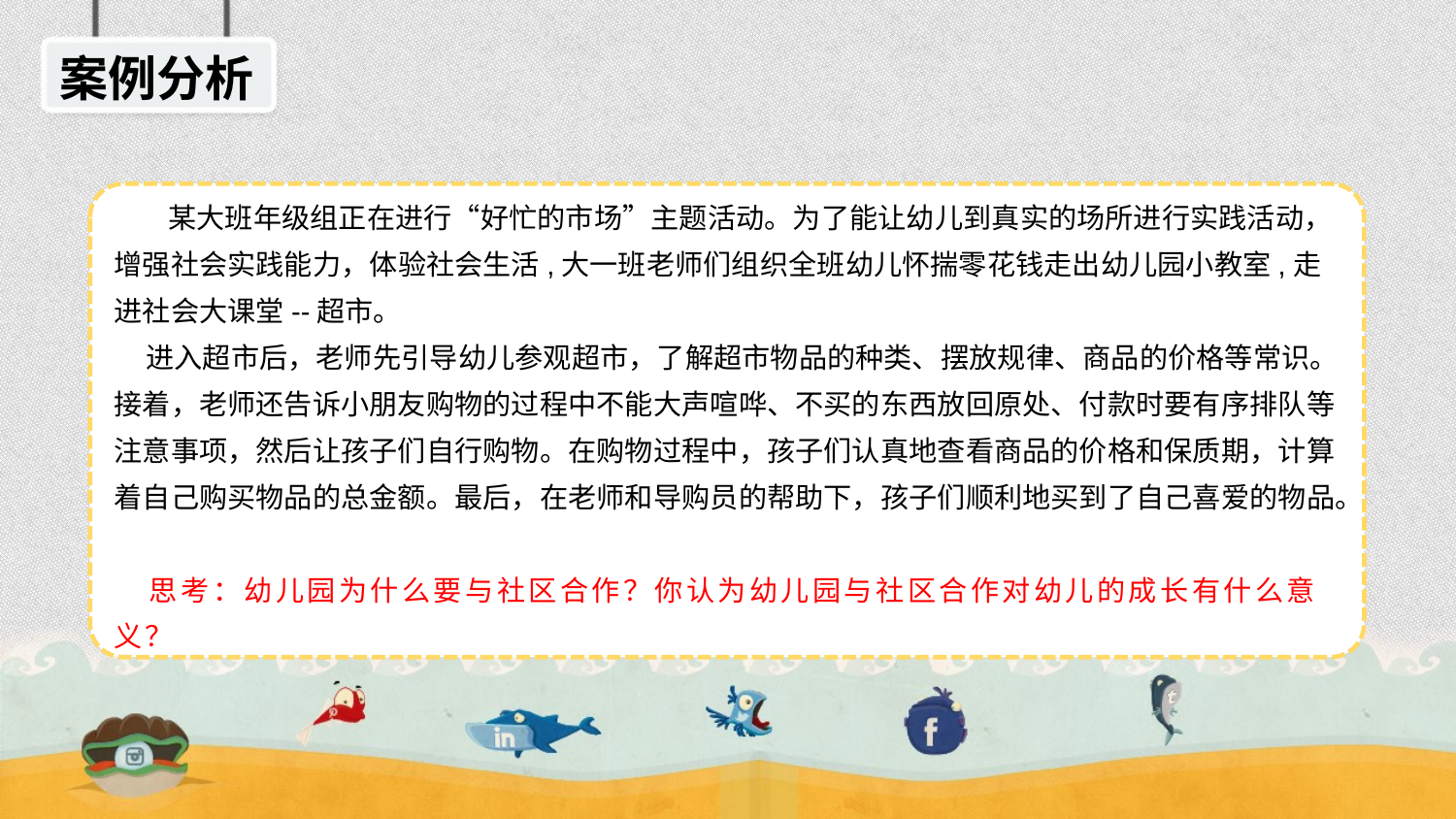

案例分析
     某大班年级组正在进行“好忙的市场”主题活动。为了能让幼儿到真实的场所进行实践活动，增强社会实践能力，体验社会生活,大一班老师们组织全班幼儿怀揣零花钱走出幼儿园小教室,走进社会大课堂--超市。
    进入超市后，老师先引导幼儿参观超市，了解超市物品的种类、摆放规律、商品的价格等常识。接着，老师还告诉小朋友购物的过程中不能大声喧哗、不买的东西放回原处、付款时要有序排队等注意事项，然后让孩子们自行购物。在购物过程中，孩子们认真地查看商品的价格和保质期，计算着自己购买物品的总金额。最后，在老师和导购员的帮助下，孩子们顺利地买到了自己喜爱的物品。
   思考：幼儿园为什么要与社区合作？你认为幼儿园与社区合作对幼儿的成长有什么意义？